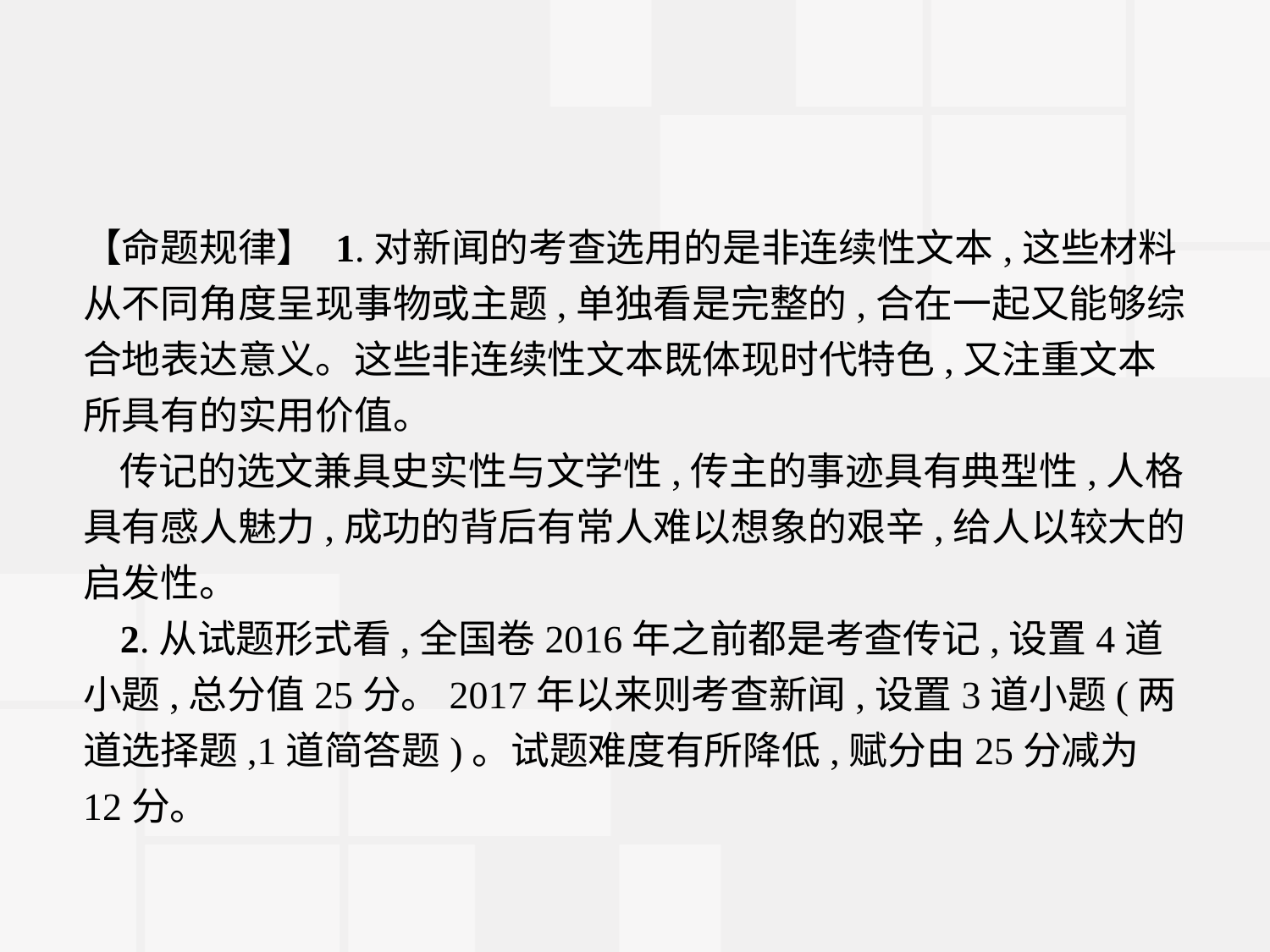

【命题规律】 1.对新闻的考查选用的是非连续性文本,这些材料从不同角度呈现事物或主题,单独看是完整的,合在一起又能够综合地表达意义。这些非连续性文本既体现时代特色,又注重文本所具有的实用价值。
传记的选文兼具史实性与文学性,传主的事迹具有典型性,人格具有感人魅力,成功的背后有常人难以想象的艰辛,给人以较大的启发性。
2.从试题形式看,全国卷2016年之前都是考查传记,设置4道小题,总分值25分。2017年以来则考查新闻,设置3道小题(两道选择题,1道简答题)。试题难度有所降低,赋分由25分减为12分。